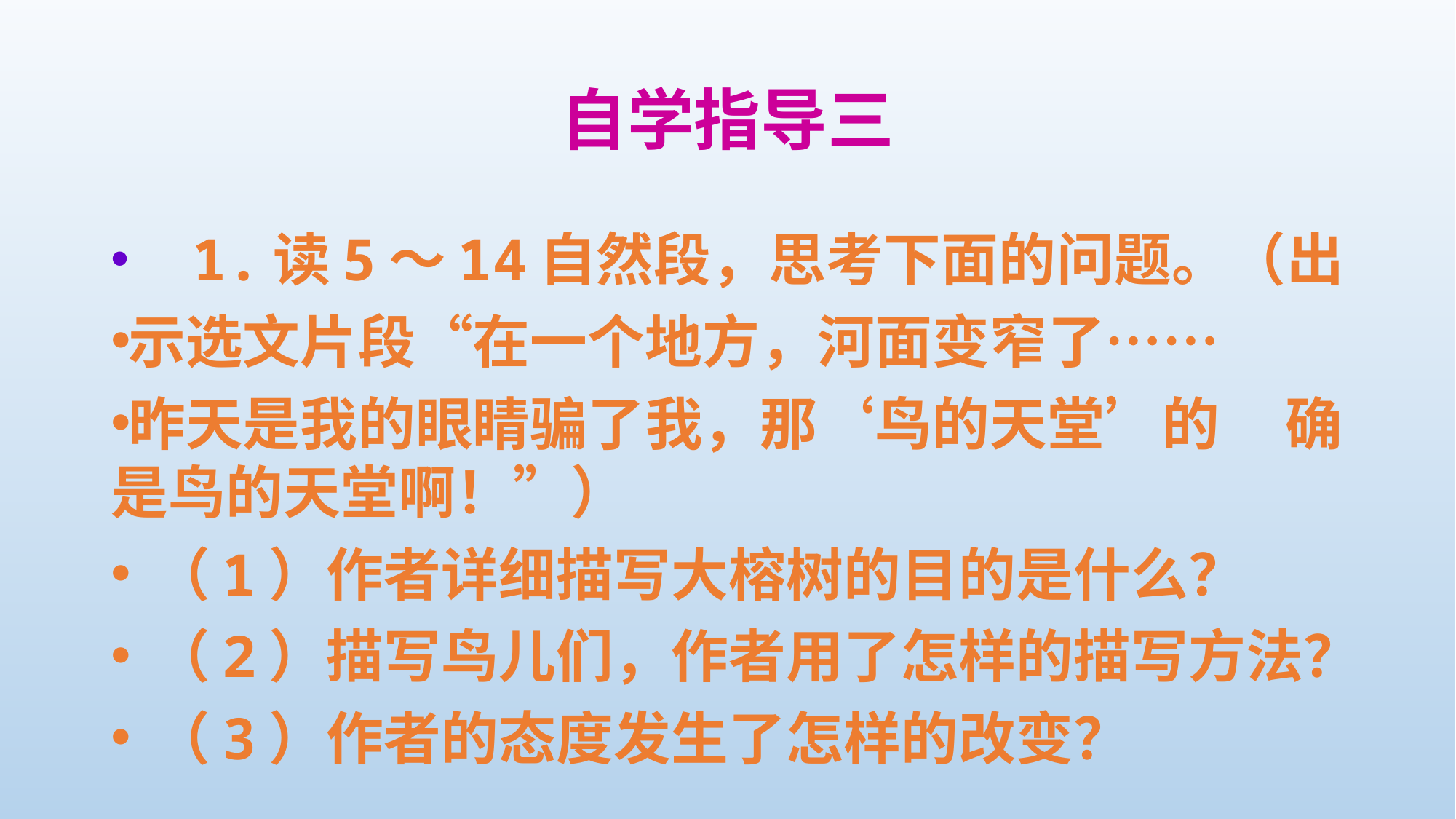

# 自学指导三
  1.读5～14自然段，思考下面的问题。（出
示选文片段“在一个地方，河面变窄了……
昨天是我的眼睛骗了我，那‘鸟的天堂’的     确是鸟的天堂啊！”）
 （1）作者详细描写大榕树的目的是什么？
 （2）描写鸟儿们，作者用了怎样的描写方法？
 （3）作者的态度发生了怎样的改变？